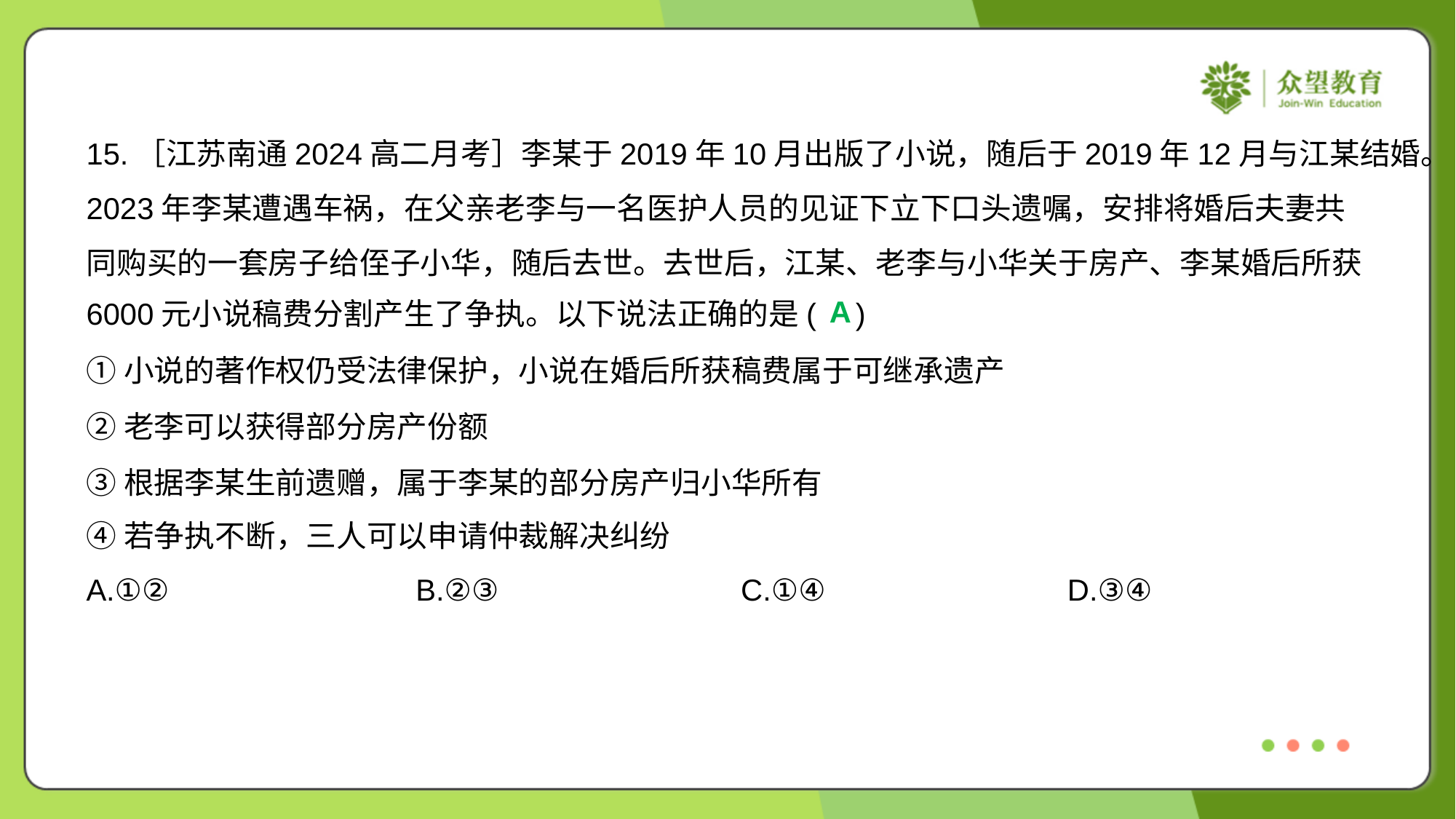

15.［江苏南通2024高二月考］李某于2019年10月出版了小说，随后于2019年12月与江某结婚。
2023年李某遭遇车祸，在父亲老李与一名医护人员的见证下立下口头遗嘱，安排将婚后夫妻共
同购买的一套房子给侄子小华，随后去世。去世后，江某、老李与小华关于房产、李某婚后所获
6000元小说稿费分割产生了争执。以下说法正确的是(     )
A
①小说的著作权仍受法律保护，小说在婚后所获稿费属于可继承遗产
②老李可以获得部分房产份额
③根据李某生前遗赠，属于李某的部分房产归小华所有
④若争执不断，三人可以申请仲裁解决纠纷
A.①②	B.②③	C.①④	D.③④